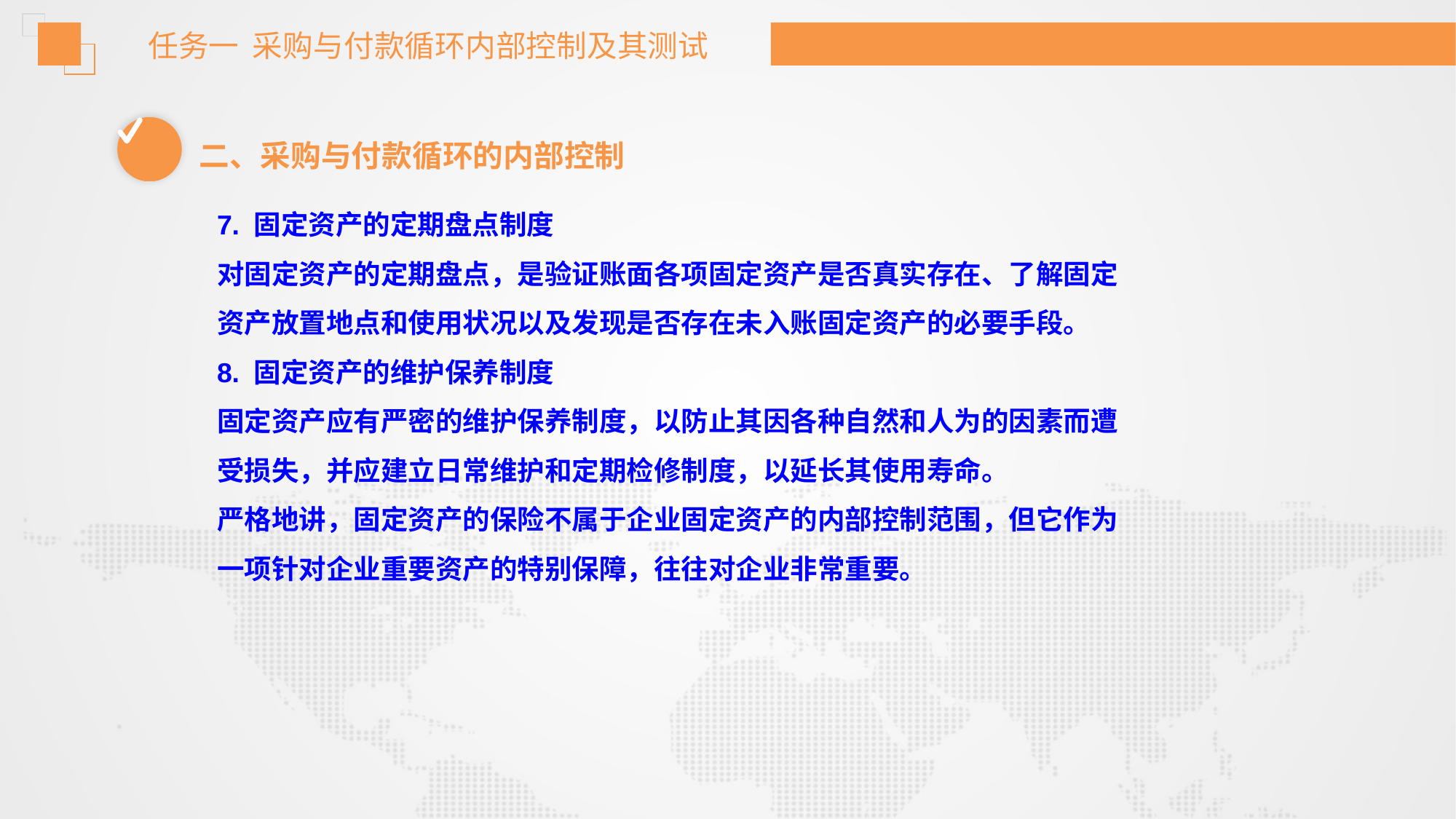

任务一  采购与付款循环内部控制及其测试

二、采购与付款循环的内部控制
7. 固定资产的定期盘点制度
对固定资产的定期盘点，是验证账面各项固定资产是否真实存在、了解固定
资产放置地点和使用状况以及发现是否存在未入账固定资产的必要手段。
8. 固定资产的维护保养制度
固定资产应有严密的维护保养制度，以防止其因各种自然和人为的因素而遭
受损失，并应建立日常维护和定期检修制度，以延长其使用寿命。
严格地讲，固定资产的保险不属于企业固定资产的内部控制范围，但它作为
一项针对企业重要资产的特别保障，往往对企业非常重要。